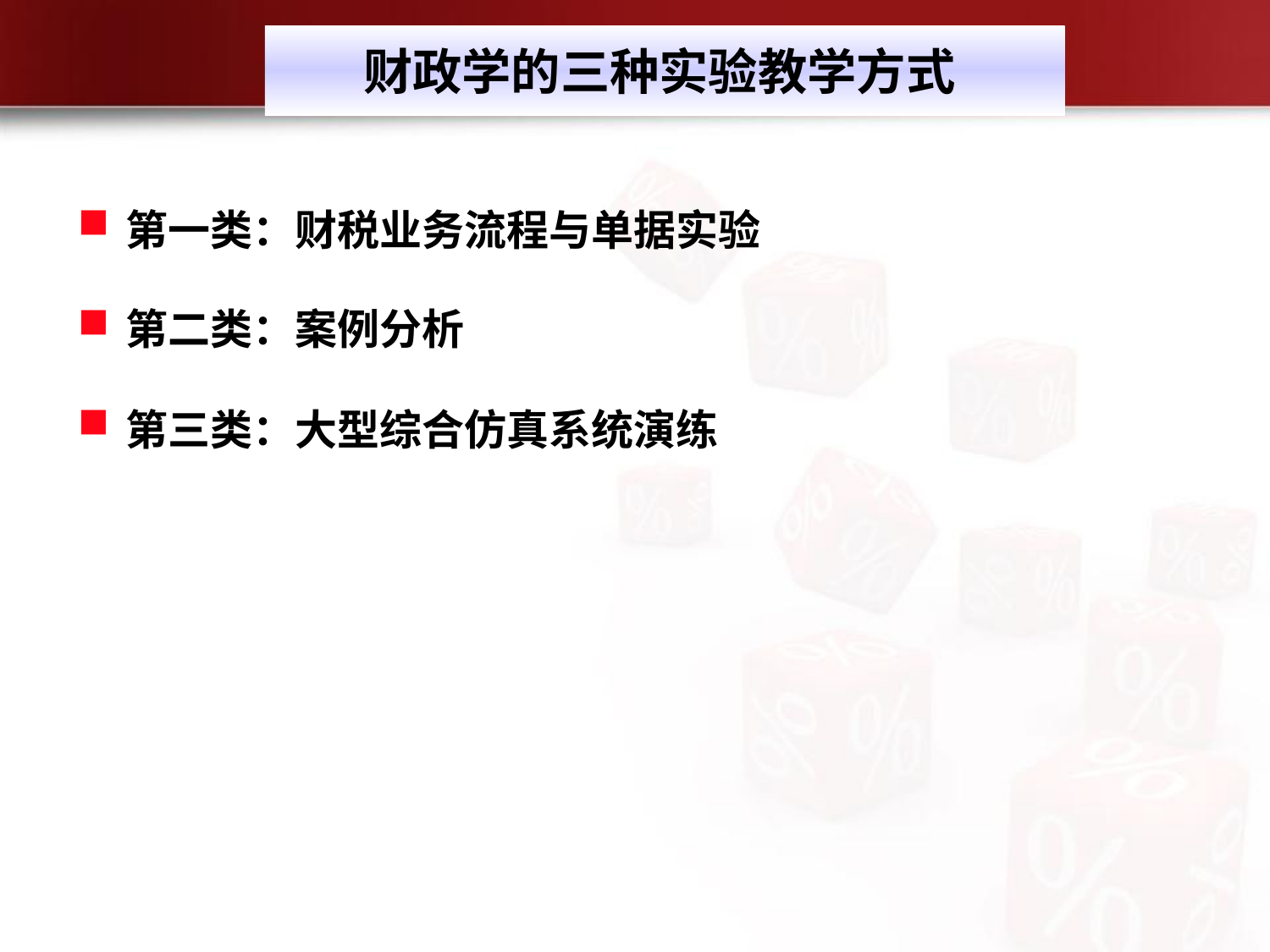

第一类：财税业务流程与单据实验
第二类：案例分析
第三类：大型综合仿真系统演练
财政学的三种实验教学方式